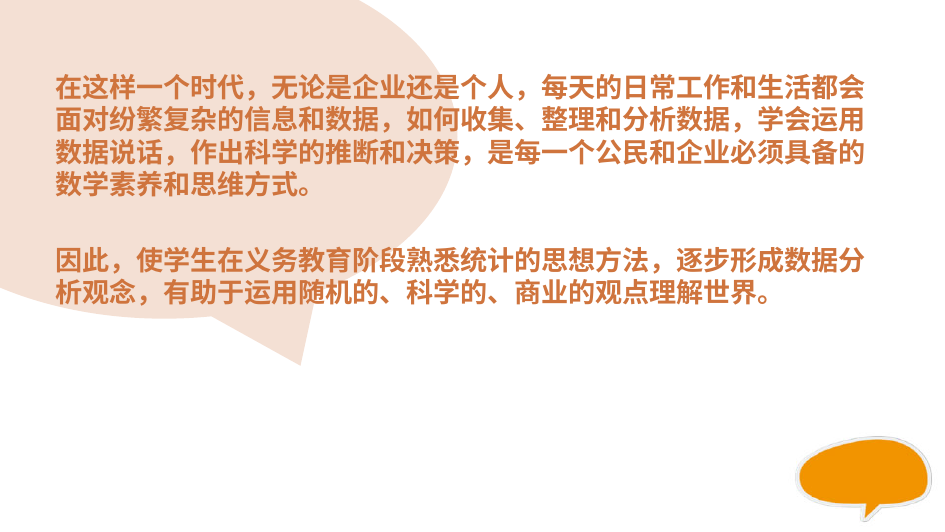

在这样一个时代，无论是企业还是个人，每天的日常工作和生活都会面对纷繁复杂的信息和数据，如何收集、整理和分析数据，学会运用数据说话，作出科学的推断和决策，是每一个公民和企业必须具备的数学素养和思维方式。

因此，使学生在义务教育阶段熟悉统计的思想方法，逐步形成数据分析观念，有助于运用随机的、科学的、商业的观点理解世界。